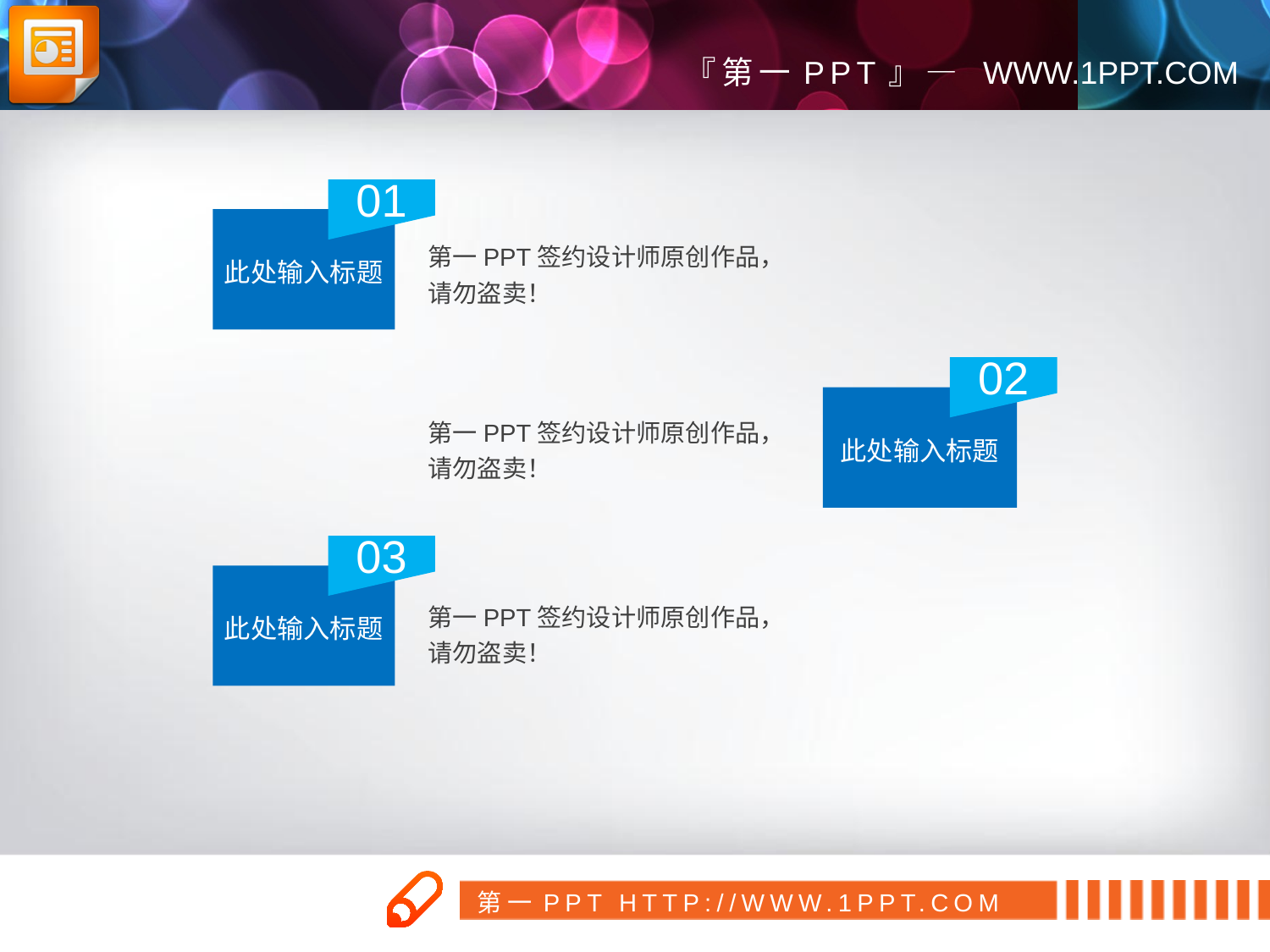

01
此处输入标题
第一PPT签约设计师原创作品，请勿盗卖！
02
此处输入标题
第一PPT签约设计师原创作品，请勿盗卖！
03
此处输入标题
第一PPT签约设计师原创作品，请勿盗卖！